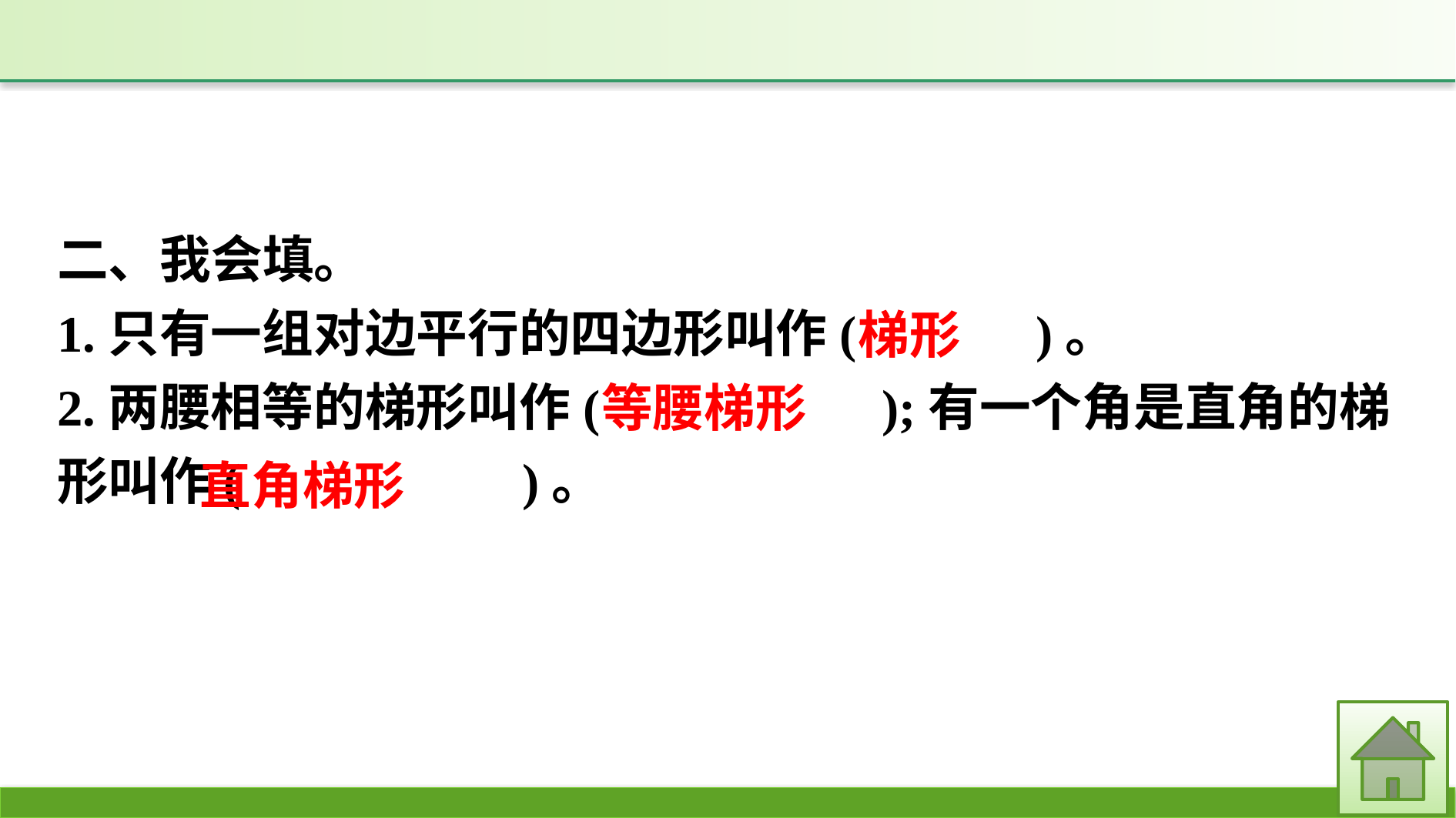

二、我会填。
1.只有一组对边平行的四边形叫作(　　　)。
2.两腰相等的梯形叫作(　　　　　);有一个角是直角的梯形叫作(　　　　　)。
梯形
等腰梯形
直角梯形